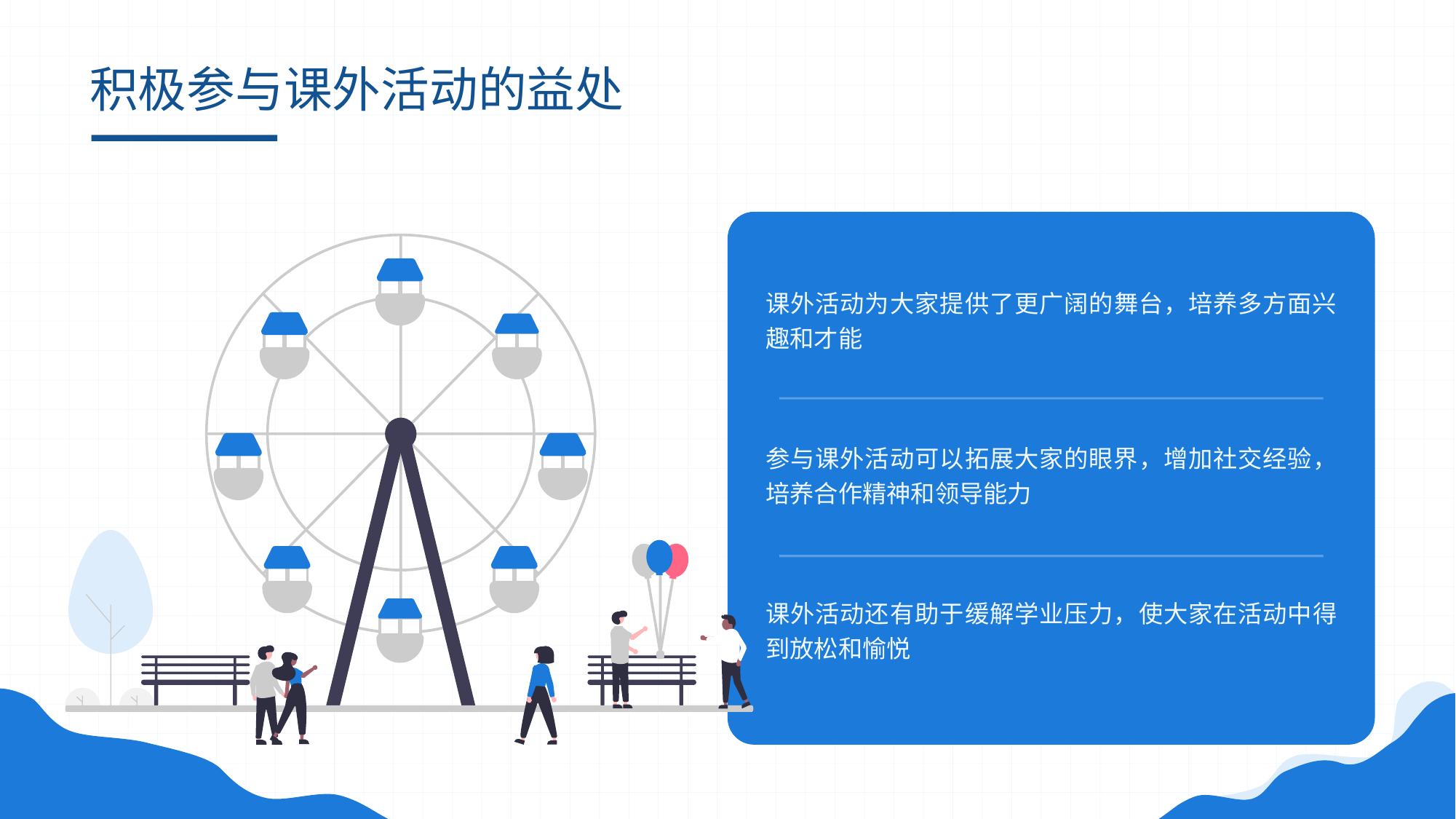

# 积极参与课外活动的益处

课外活动为大家提供了更广阔的舞台，培养多方面兴趣和才能
参与课外活动可以拓展大家的眼界，增加社交经验，培养合作精神和领导能力
课外活动还有助于缓解学业压力，使大家在活动中得到放松和愉悦